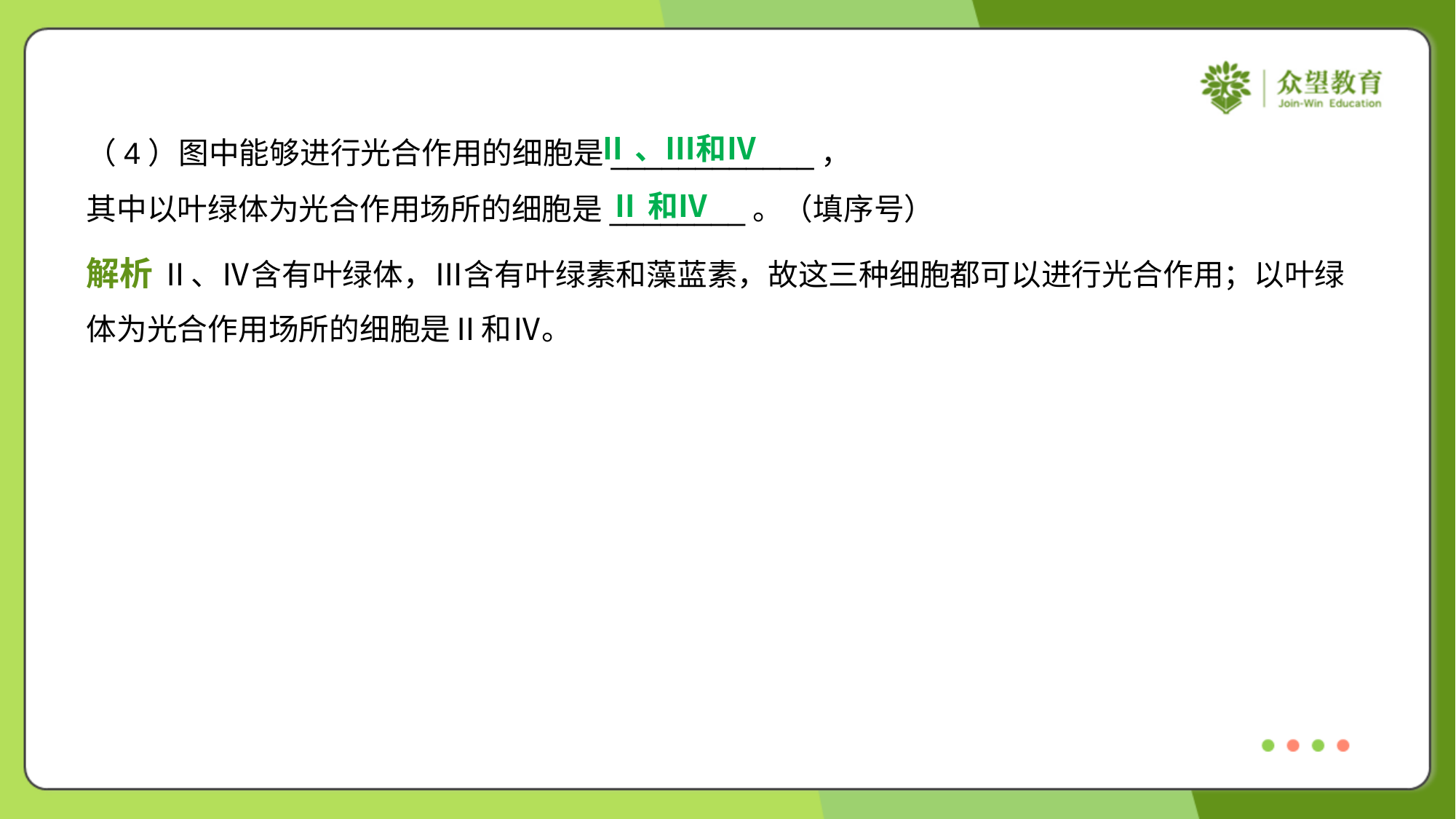

Ⅱ、Ⅲ和Ⅳ
（4）图中能够进行光合作用的细胞是____________，
其中以叶绿体为光合作用场所的细胞是________。（填序号）
Ⅱ和Ⅳ
解析 Ⅱ、Ⅳ含有叶绿体，Ⅲ含有叶绿素和藻蓝素，故这三种细胞都可以进行光合作用；以叶绿
体为光合作用场所的细胞是Ⅱ和Ⅳ。